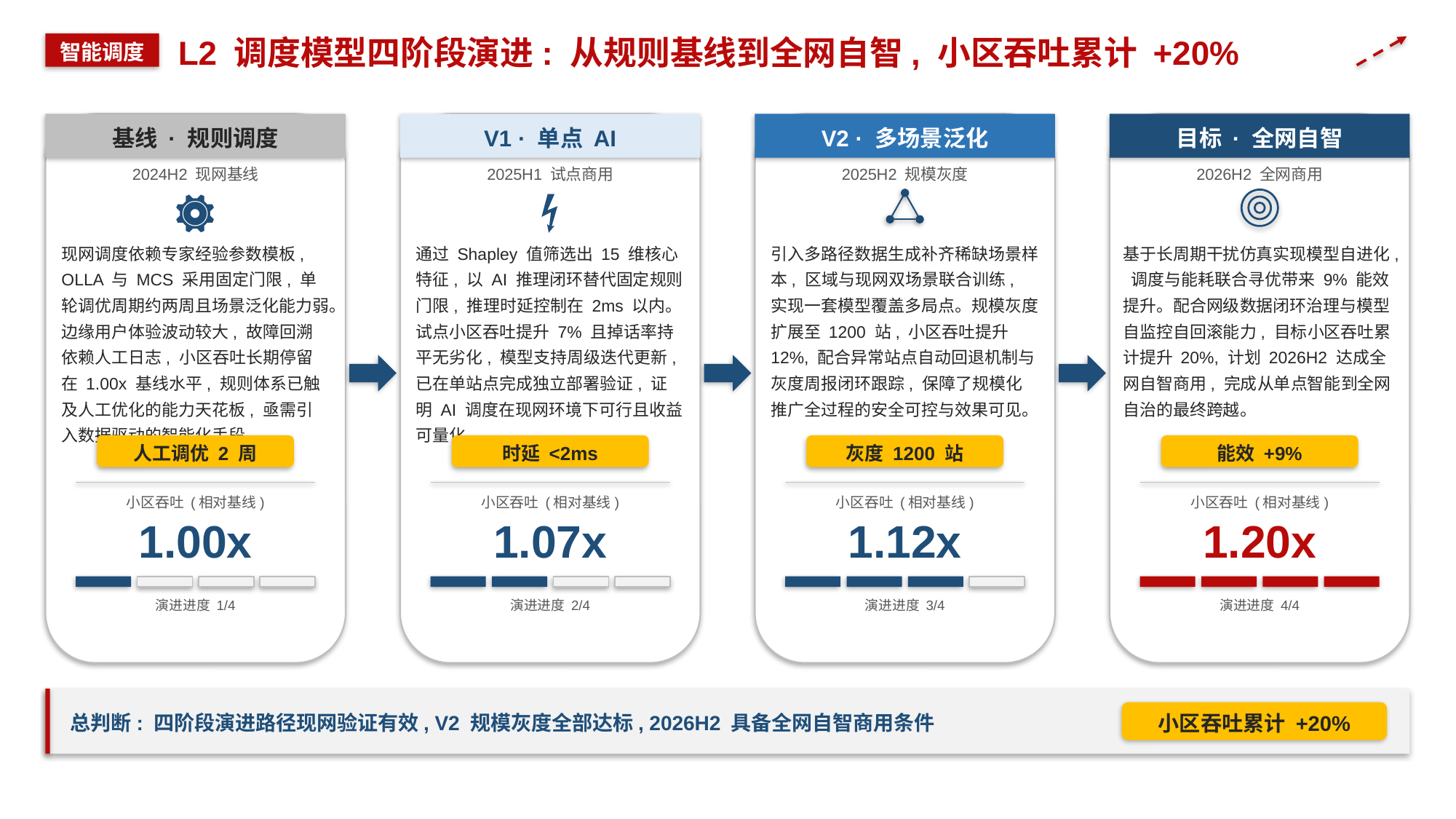

L2 调度模型四阶段演进: 从规则基线到全网自智, 小区吞吐累计 +20%

智能调度

基线 · 规则调度

V1 · 单点 AI

V2 · 多场景泛化

目标 · 全网自智
2024H2 现网基线
2025H1 试点商用
2025H2 规模灰度
2026H2 全网商用
⚙
⚡

现网调度依赖专家经验参数模板, OLLA 与 MCS 采用固定门限, 单轮调优周期约两周且场景泛化能力弱。边缘用户体验波动较大, 故障回溯依赖人工日志, 小区吞吐长期停留在 1.00x 基线水平, 规则体系已触及人工优化的能力天花板, 亟需引入数据驱动的智能化手段。
通过 Shapley 值筛选出 15 维核心特征, 以 AI 推理闭环替代固定规则门限, 推理时延控制在 2ms 以内。试点小区吞吐提升 7% 且掉话率持平无劣化, 模型支持周级迭代更新, 已在单站点完成独立部署验证, 证明 AI 调度在现网环境下可行且收益可量化。
引入多路径数据生成补齐稀缺场景样本, 区域与现网双场景联合训练, 实现一套模型覆盖多局点。规模灰度扩展至 1200 站, 小区吞吐提升 12%, 配合异常站点自动回退机制与灰度周报闭环跟踪, 保障了规模化推广全过程的安全可控与效果可见。
基于长周期干扰仿真实现模型自进化, 调度与能耗联合寻优带来 9% 能效提升。配合网级数据闭环治理与模型自监控自回滚能力, 目标小区吞吐累计提升 20%, 计划 2026H2 达成全网自智商用, 完成从单点智能到全网自治的最终跨越。

人工调优 2 周

时延 <2ms

灰度 1200 站

能效 +9%
小区吞吐 (相对基线)
小区吞吐 (相对基线)
小区吞吐 (相对基线)
小区吞吐 (相对基线)
1.00x
1.07x
1.12x
1.20x

演进进度 1/4
演进进度 2/4
演进进度 3/4
演进进度 4/4

总判断: 四阶段演进路径现网验证有效, V2 规模灰度全部达标, 2026H2 具备全网自智商用条件

小区吞吐累计 +20%